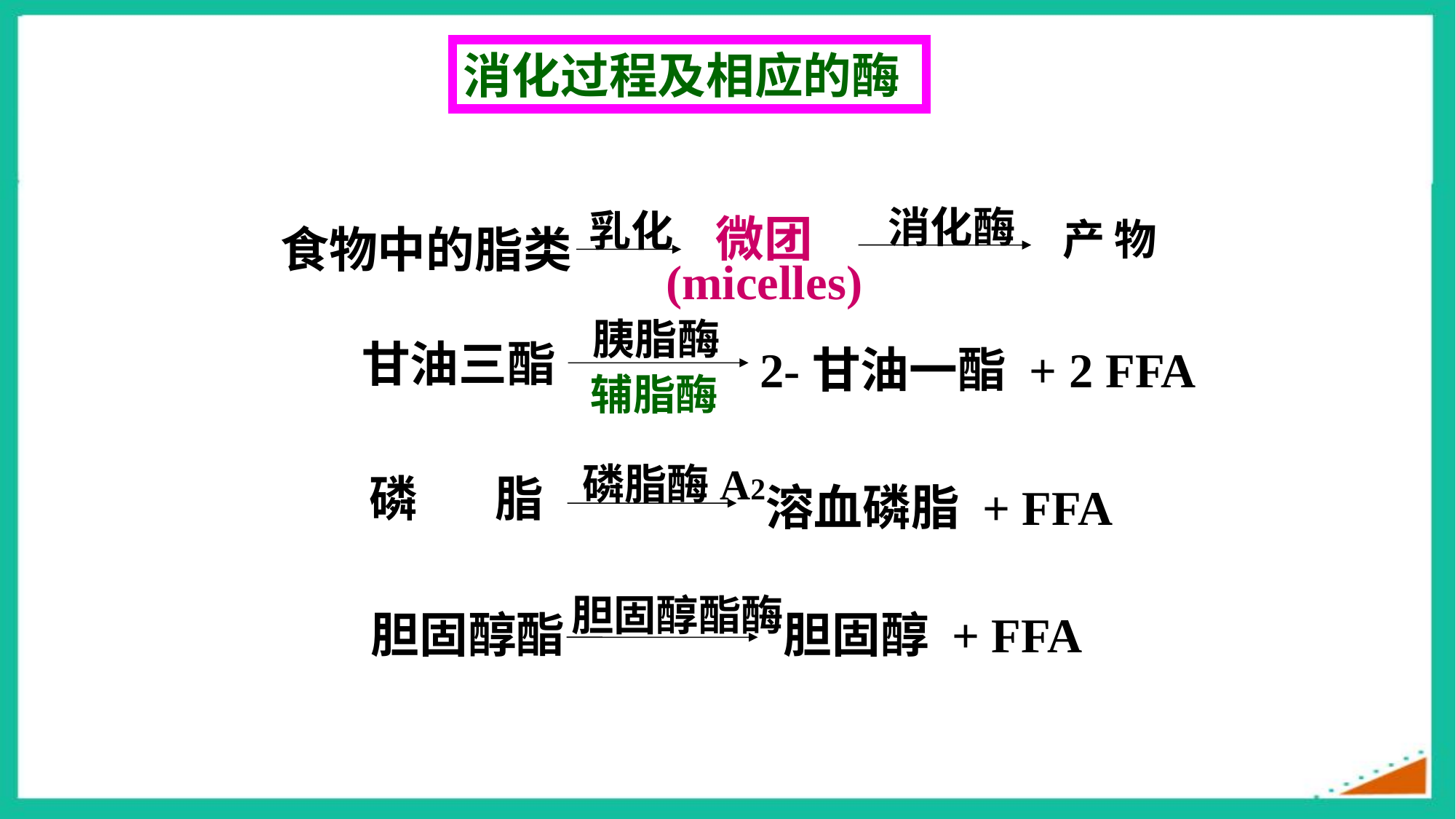

消化过程及相应的酶
消化酶

乳化

微团
(micelles)
产 物
食物中的脂类
 胰脂酶

 辅脂酶
甘油三酯
2-甘油一酯 + 2 FFA
磷脂酶A2

磷       脂
溶血磷脂 + FFA
胆固醇酯酶

胆固醇酯
胆固醇 + FFA